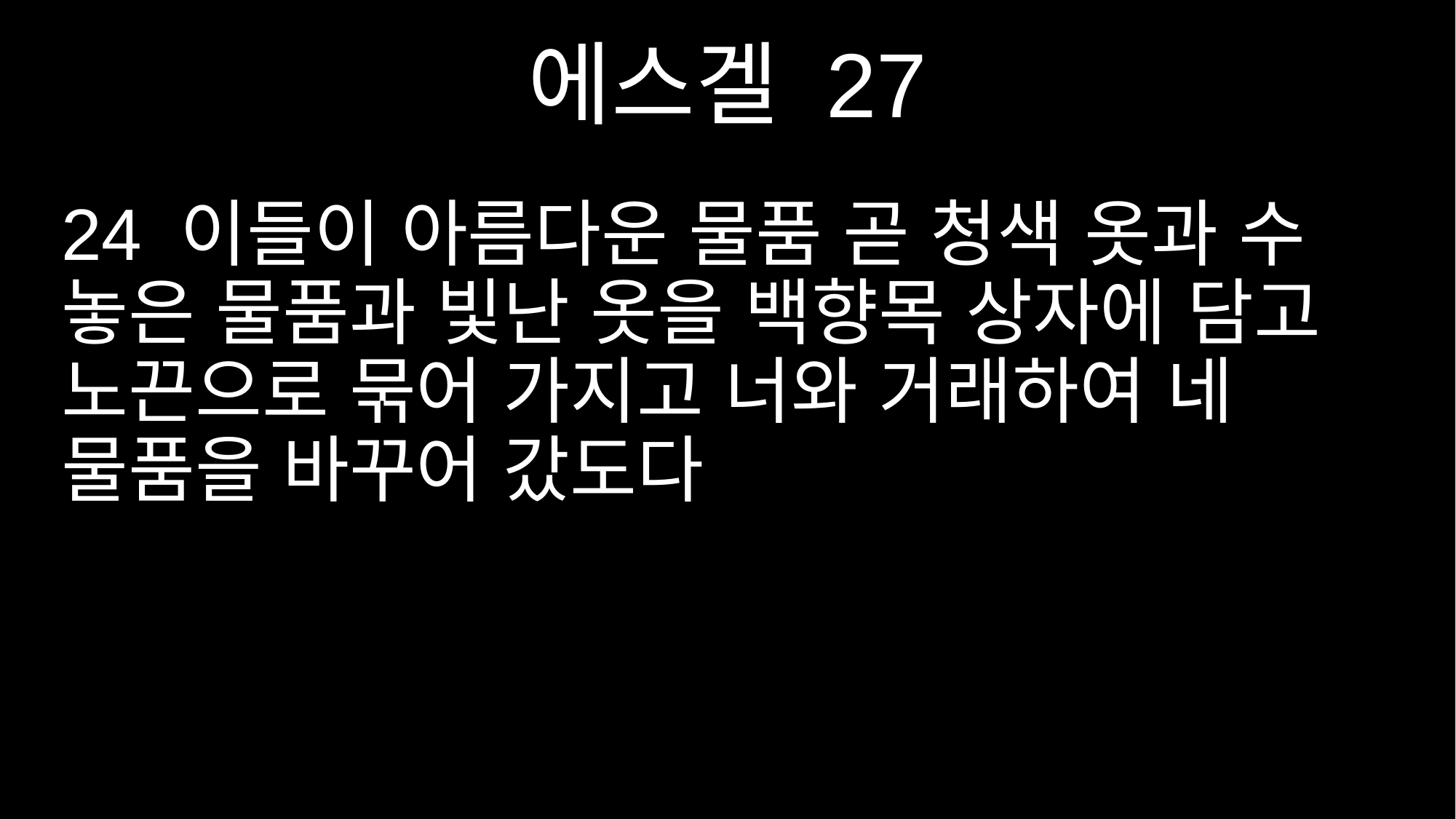

에스겔 27
24 이들이 아름다운 물품 곧 청색 옷과 수 놓은 물품과 빛난 옷을 백향목 상자에 담고 노끈으로 묶어 가지고 너와 거래하여 네 물품을 바꾸어 갔도다